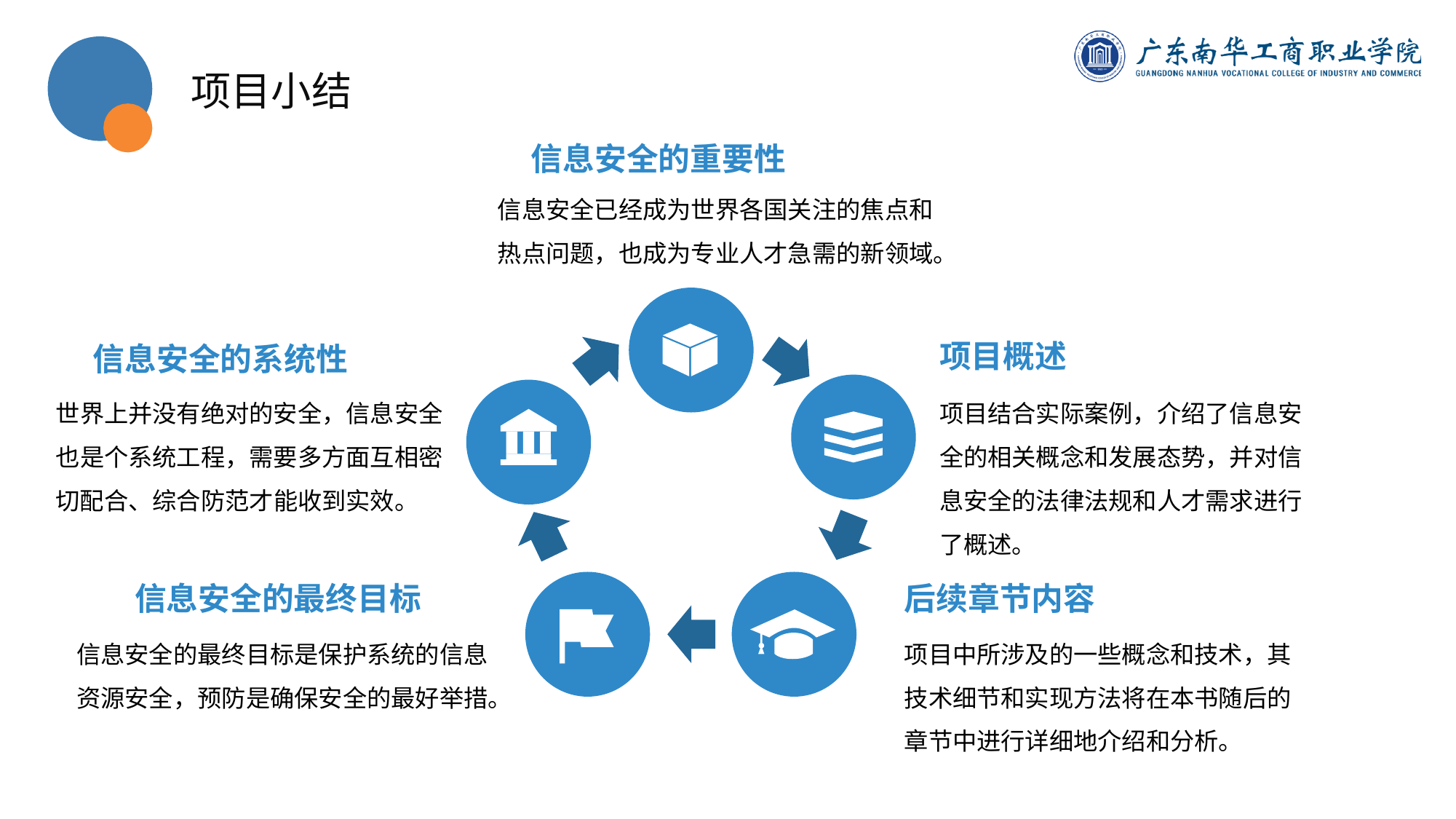

项目小结

信息安全的重要性
信息安全已经成为世界各国关注的焦点和热点问题，也成为专业人才急需的新领域。

项目概述
信息安全的系统性

世界上并没有绝对的安全，信息安全也是个系统工程，需要多方面互相密切配合、综合防范才能收到实效。
项目结合实际案例，介绍了信息安全的相关概念和发展态势，并对信息安全的法律法规和人才需求进行了概述。

信息安全的最终目标
后续章节内容

信息安全的最终目标是保护系统的信息资源安全，预防是确保安全的最好举措。
项目中所涉及的一些概念和技术，其技术细节和实现方法将在本书随后的章节中进行详细地介绍和分析。